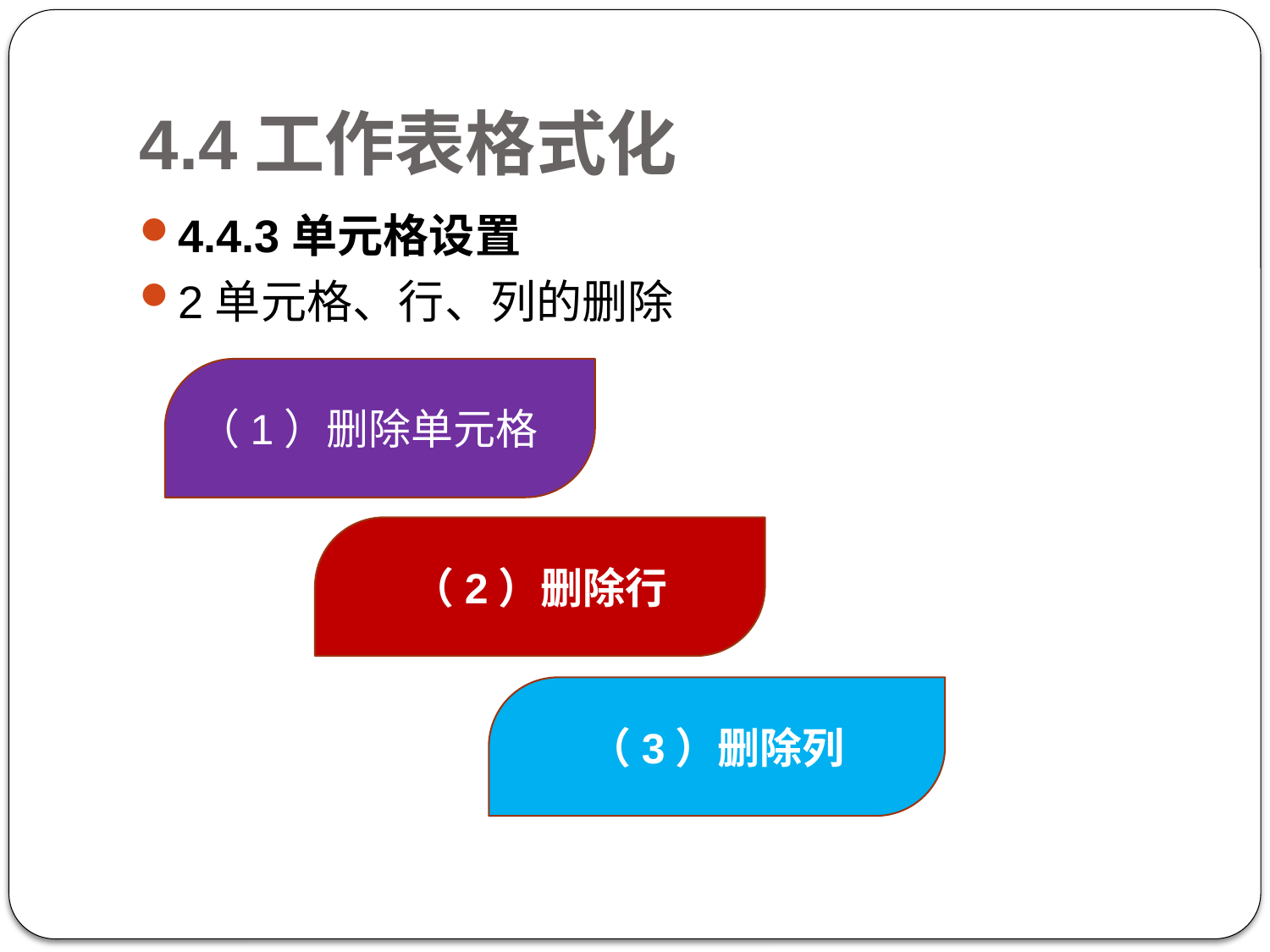

# 4.4工作表格式化
4.4.3单元格设置
2单元格、行、列的删除

（1）删除单元格
（2）删除行
（3）删除列